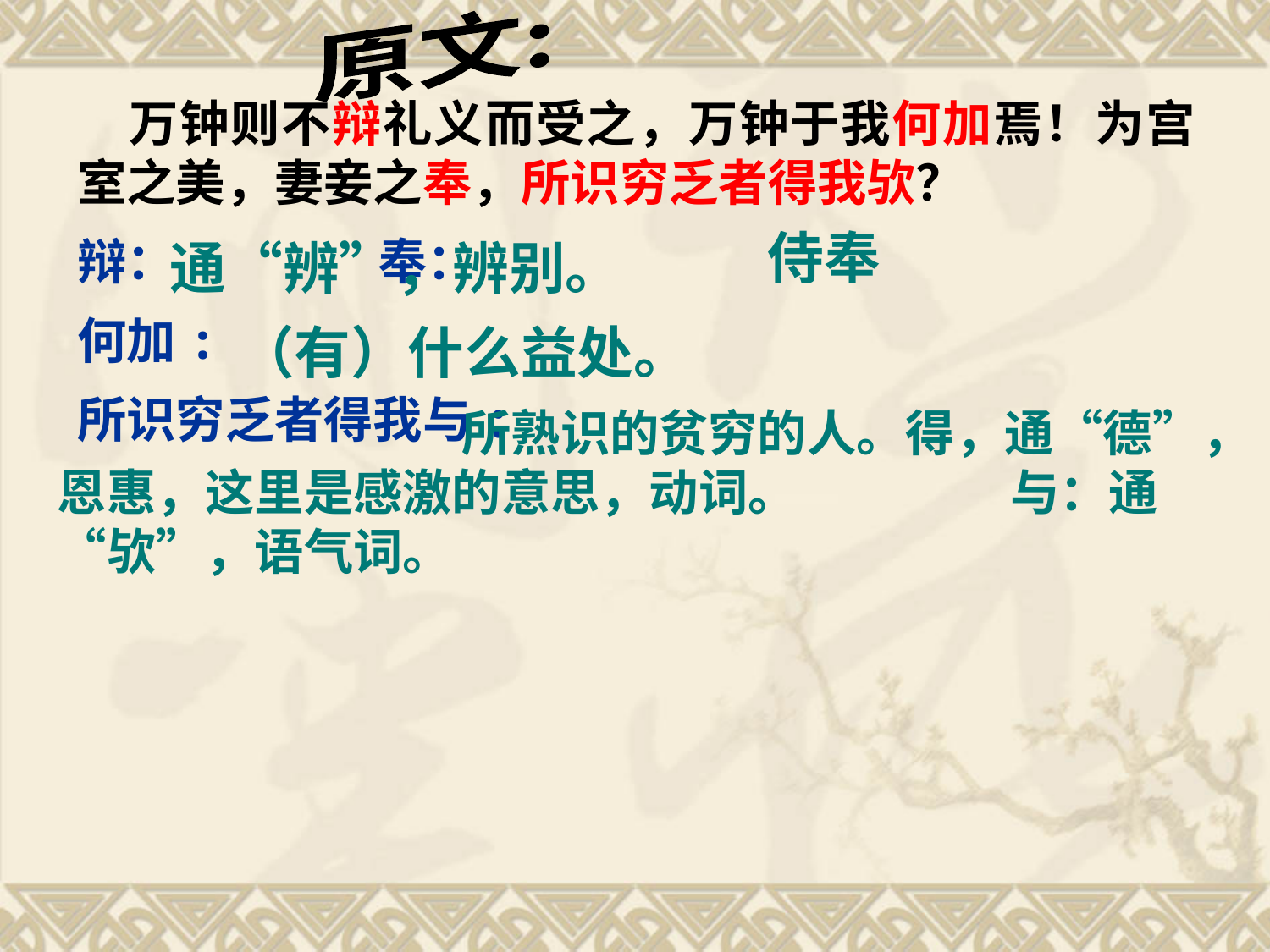

原文:
   万钟则不辩礼义而受之，万钟于我何加焉！为宫室之美，妻妾之奉，所识穷乏者得我欤？
辩：                  奉：
何加:
所识穷乏者得我与:
侍奉
通“辨”，辨别。
（有）什么益处。
                                   所熟识的贫穷的人。得，通“德”，恩惠，这里是感激的意思，动词。                   与：通“欤”，语气词。